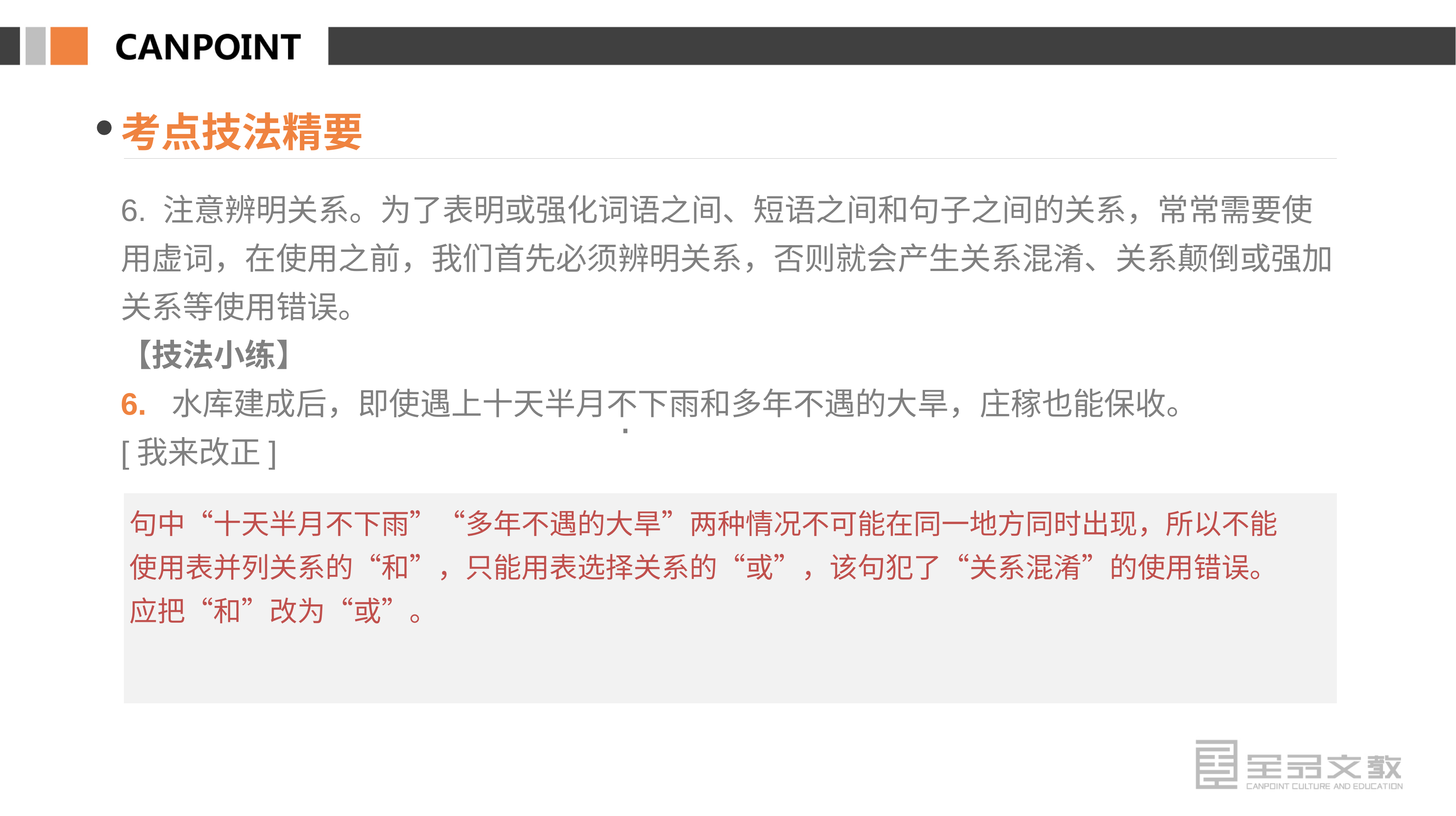

考点技法精要

6. 注意辨明关系。为了表明或强化词语之间、短语之间和句子之间的关系，常常需要使用虚词，在使用之前，我们首先必须辨明关系，否则就会产生关系混淆、关系颠倒或强加关系等使用错误。
【技法小练】
6.  水库建成后，即使遇上十天半月不下雨和多年不遇的大旱，庄稼也能保收。
[我来改正]
  ·

句中“十天半月不下雨”“多年不遇的大旱”两种情况不可能在同一地方同时出现，所以不能使用表并列关系的“和”，只能用表选择关系的“或”，该句犯了“关系混淆”的使用错误。应把“和”改为“或”。